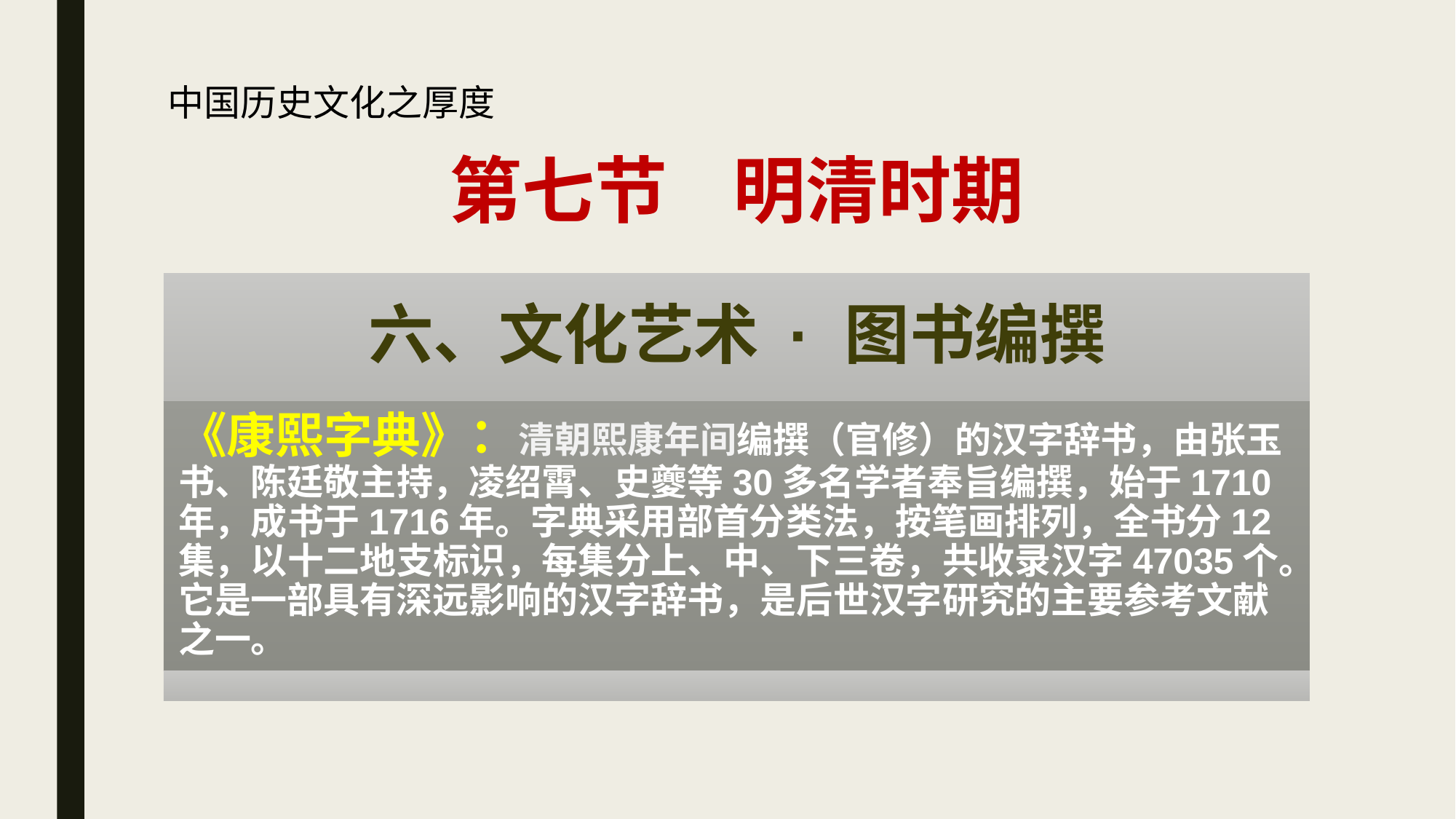

中国历史文化之厚度
# 第七节    明清时期
六、文化艺术 · 图书编撰
《康熙字典》：清朝熙康年间编撰（官修）的汉字辞书，由张玉书、陈廷敬主持，凌绍霄、史夔等30多名学者奉旨编撰，始于1710年，成书于1716年。字典采用部首分类法，按笔画排列，全书分12集，以十二地支标识，每集分上、中、下三卷，共收录汉字47035个。它是一部具有深远影响的汉字辞书，是后世汉字研究的主要参考文献之一。